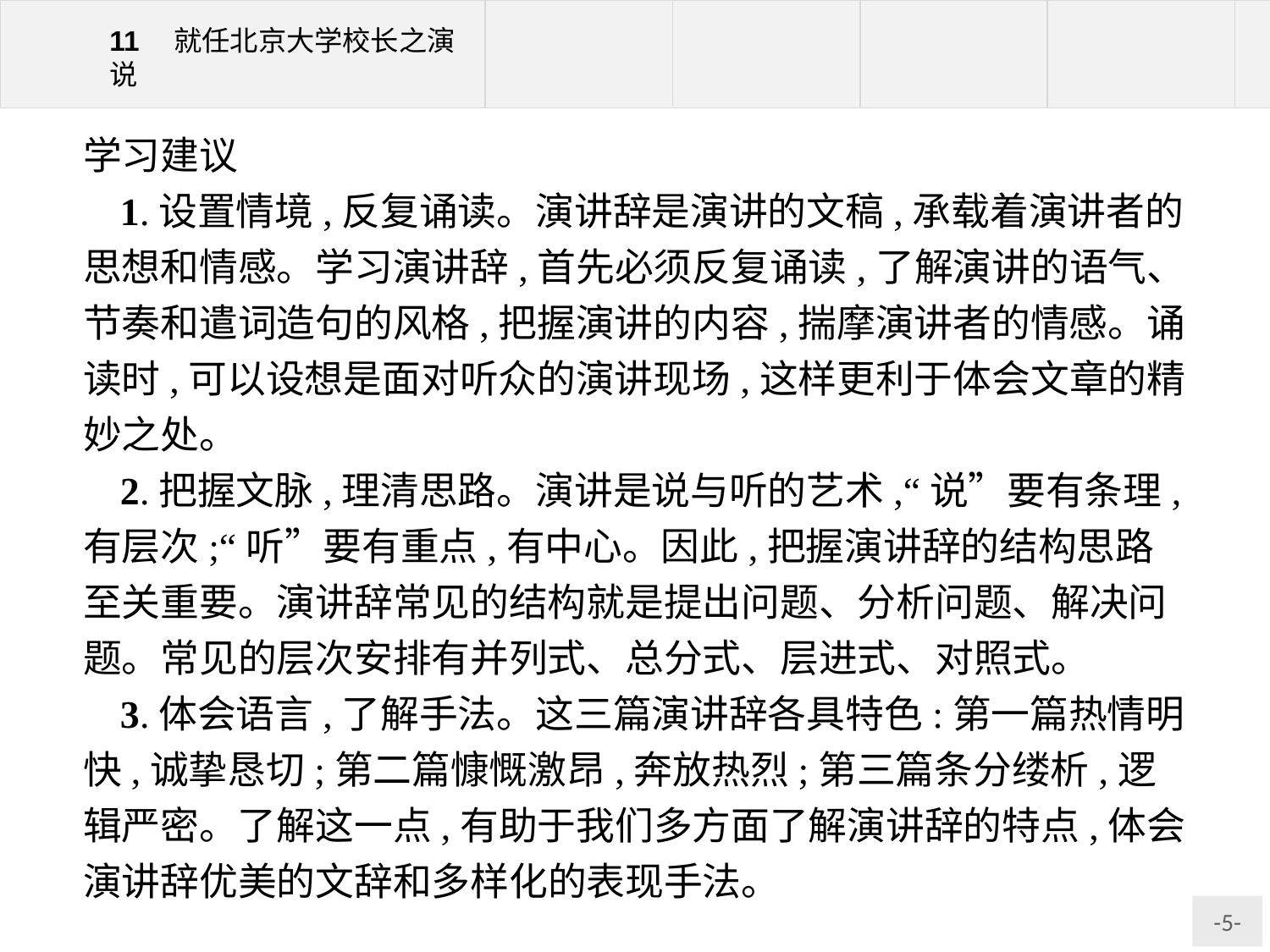

学习建议
1.设置情境,反复诵读。演讲辞是演讲的文稿,承载着演讲者的思想和情感。学习演讲辞,首先必须反复诵读,了解演讲的语气、节奏和遣词造句的风格,把握演讲的内容,揣摩演讲者的情感。诵读时,可以设想是面对听众的演讲现场,这样更利于体会文章的精妙之处。
2.把握文脉,理清思路。演讲是说与听的艺术,“说”要有条理,有层次;“听”要有重点,有中心。因此,把握演讲辞的结构思路至关重要。演讲辞常见的结构就是提出问题、分析问题、解决问题。常见的层次安排有并列式、总分式、层进式、对照式。
3.体会语言,了解手法。这三篇演讲辞各具特色:第一篇热情明快,诚挚恳切;第二篇慷慨激昂,奔放热烈;第三篇条分缕析,逻辑严密。了解这一点,有助于我们多方面了解演讲辞的特点,体会演讲辞优美的文辞和多样化的表现手法。